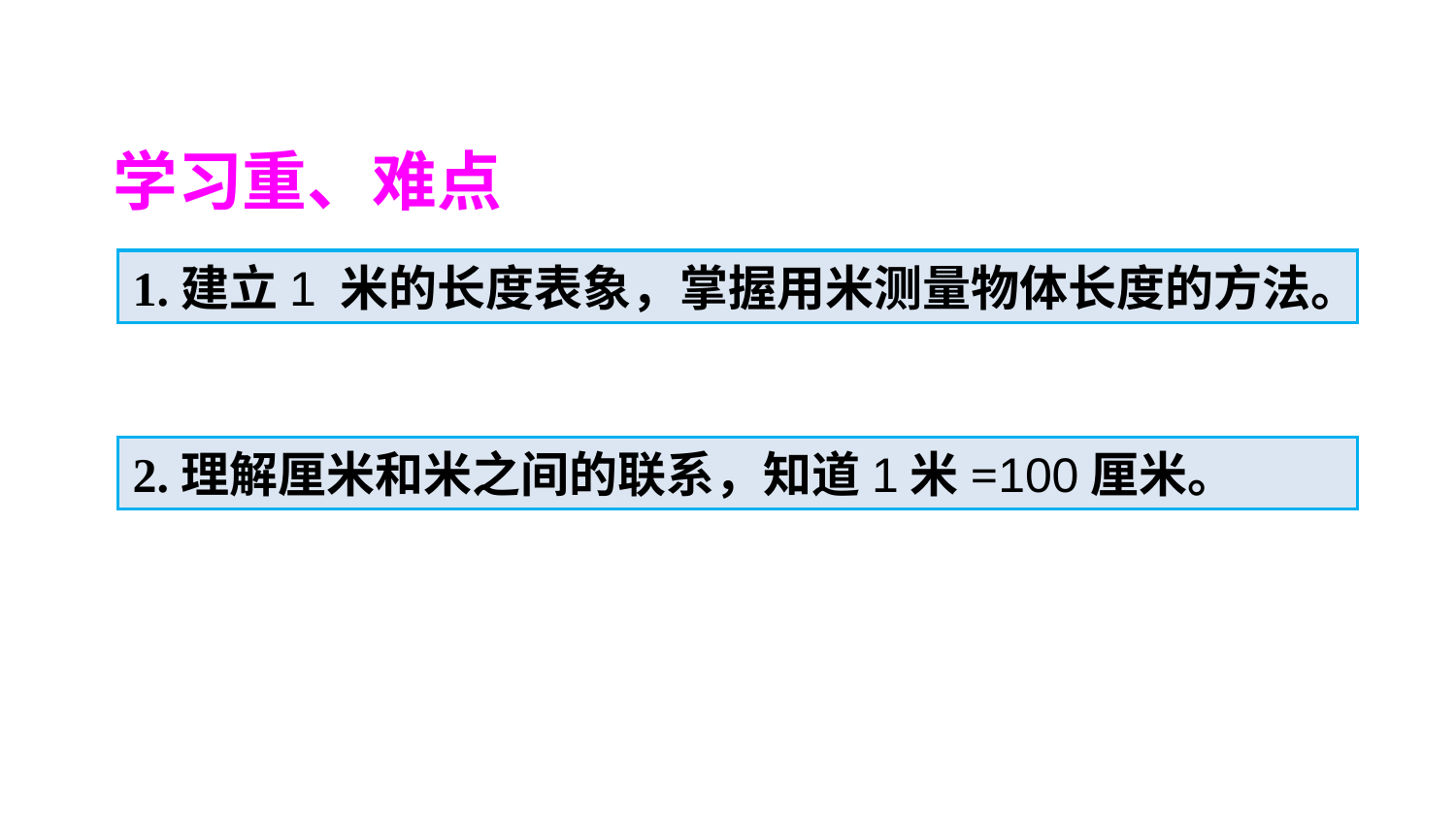

学习重、难点
1.建立1 米的长度表象，掌握用米测量物体长度的方法。
2.理解厘米和米之间的联系，知道1米=100厘米。